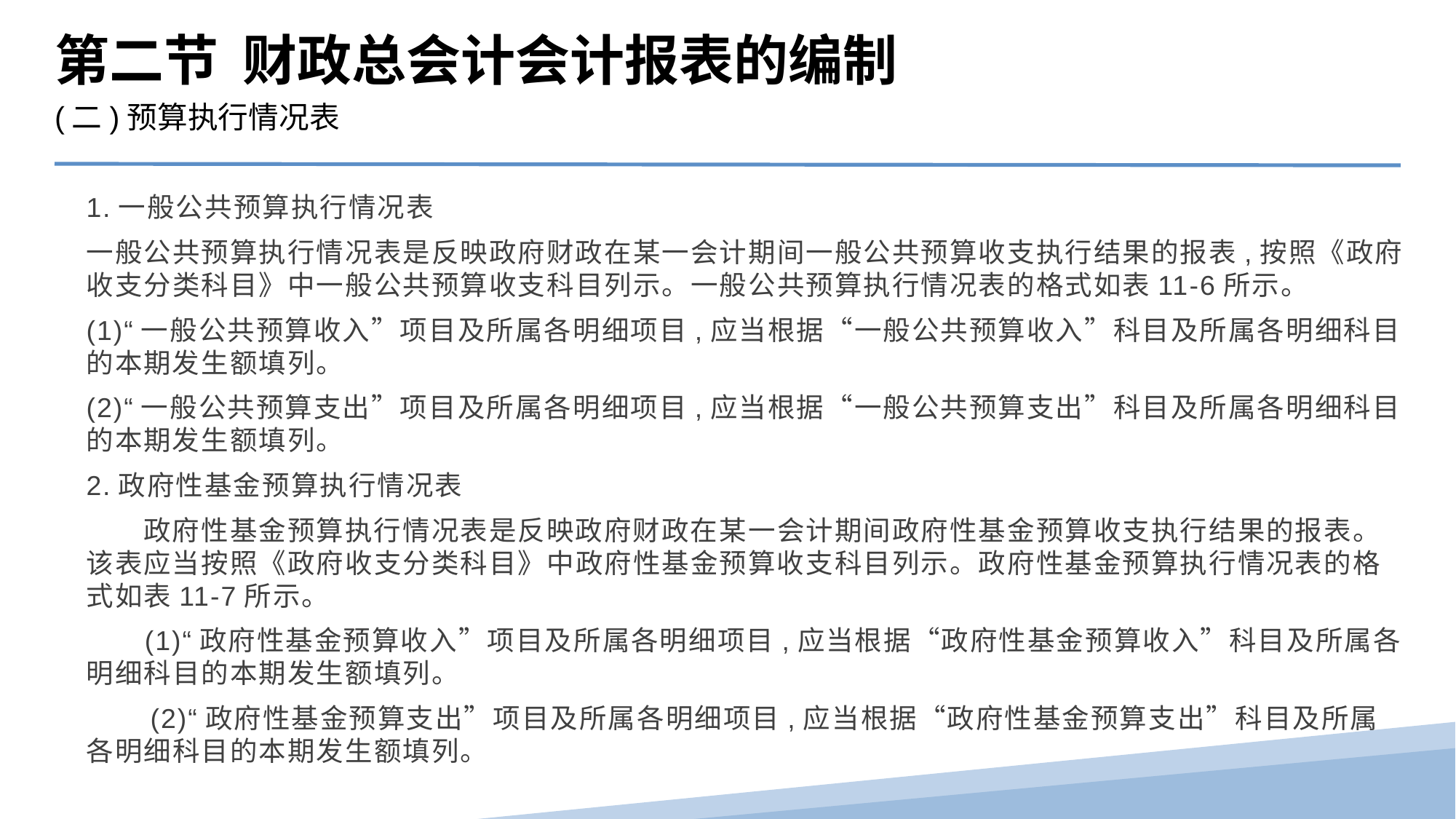

第二节  财政总会计会计报表的编制
(二)预算执行情况表
1.一般公共预算执行情况表
一般公共预算执行情况表是反映政府财政在某一会计期间一般公共预算收支执行结果的报表,按照《政府收支分类科目》中一般公共预算收支科目列示。一般公共预算执行情况表的格式如表11-6所示。
(1)“一般公共预算收入”项目及所属各明细项目,应当根据“一般公共预算收入”科目及所属各明细科目的本期发生额填列。
(2)“一般公共预算支出”项目及所属各明细项目,应当根据“一般公共预算支出”科目及所属各明细科目的本期发生额填列。
2.政府性基金预算执行情况表
　　政府性基金预算执行情况表是反映政府财政在某一会计期间政府性基金预算收支执行结果的报表。该表应当按照《政府收支分类科目》中政府性基金预算收支科目列示。政府性基金预算执行情况表的格式如表11-7所示。
　   (1)“政府性基金预算收入”项目及所属各明细项目,应当根据“政府性基金预算收入”科目及所属各明细科目的本期发生额填列。
　　(2)“政府性基金预算支出”项目及所属各明细项目,应当根据“政府性基金预算支出”科目及所属各明细科目的本期发生额填列。